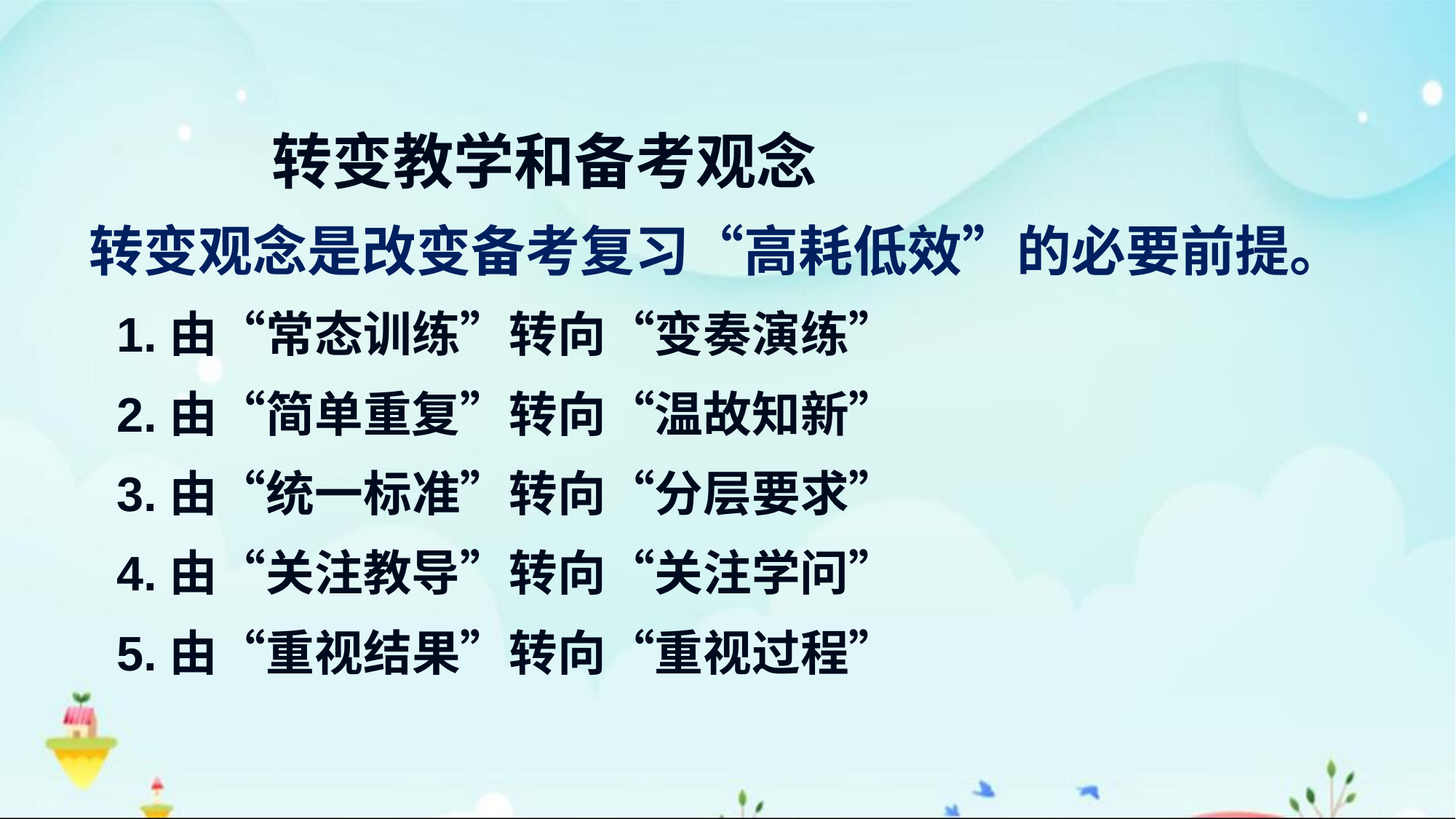

转变教学和备考观念
   转变观念是改变备考复习“高耗低效”的必要前提。
     1.由“常态训练”转向“变奏演练”
     2.由“简单重复”转向“温故知新”
     3.由“统一标准”转向“分层要求”
     4.由“关注教导”转向“关注学问”
     5.由“重视结果”转向“重视过程”